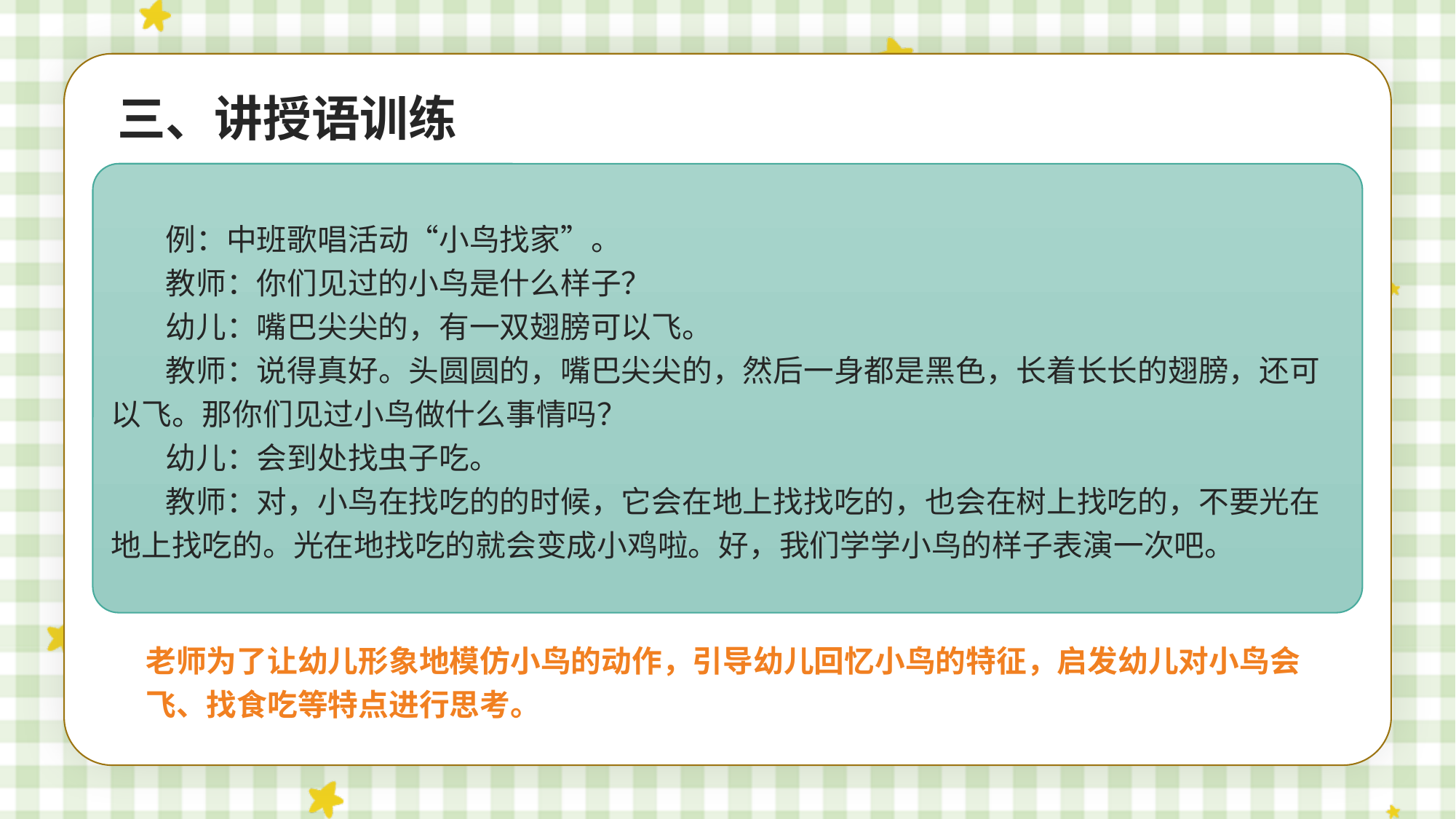

三、讲授语训练
例：中班歌唱活动“小鸟找家”。
教师：你们见过的小鸟是什么样子？
幼儿：嘴巴尖尖的，有一双翅膀可以飞。
教师：说得真好。头圆圆的，嘴巴尖尖的，然后一身都是黑色，长着长长的翅膀，还可以飞。那你们见过小鸟做什么事情吗？
幼儿：会到处找虫子吃。
教师：对，小鸟在找吃的的时候，它会在地上找找吃的，也会在树上找吃的，不要光在地上找吃的。光在地找吃的就会变成小鸡啦。好，我们学学小鸟的样子表演一次吧。
老师为了让幼儿形象地模仿小鸟的动作，引导幼儿回忆小鸟的特征，启发幼儿对小鸟会飞、找食吃等特点进行思考。